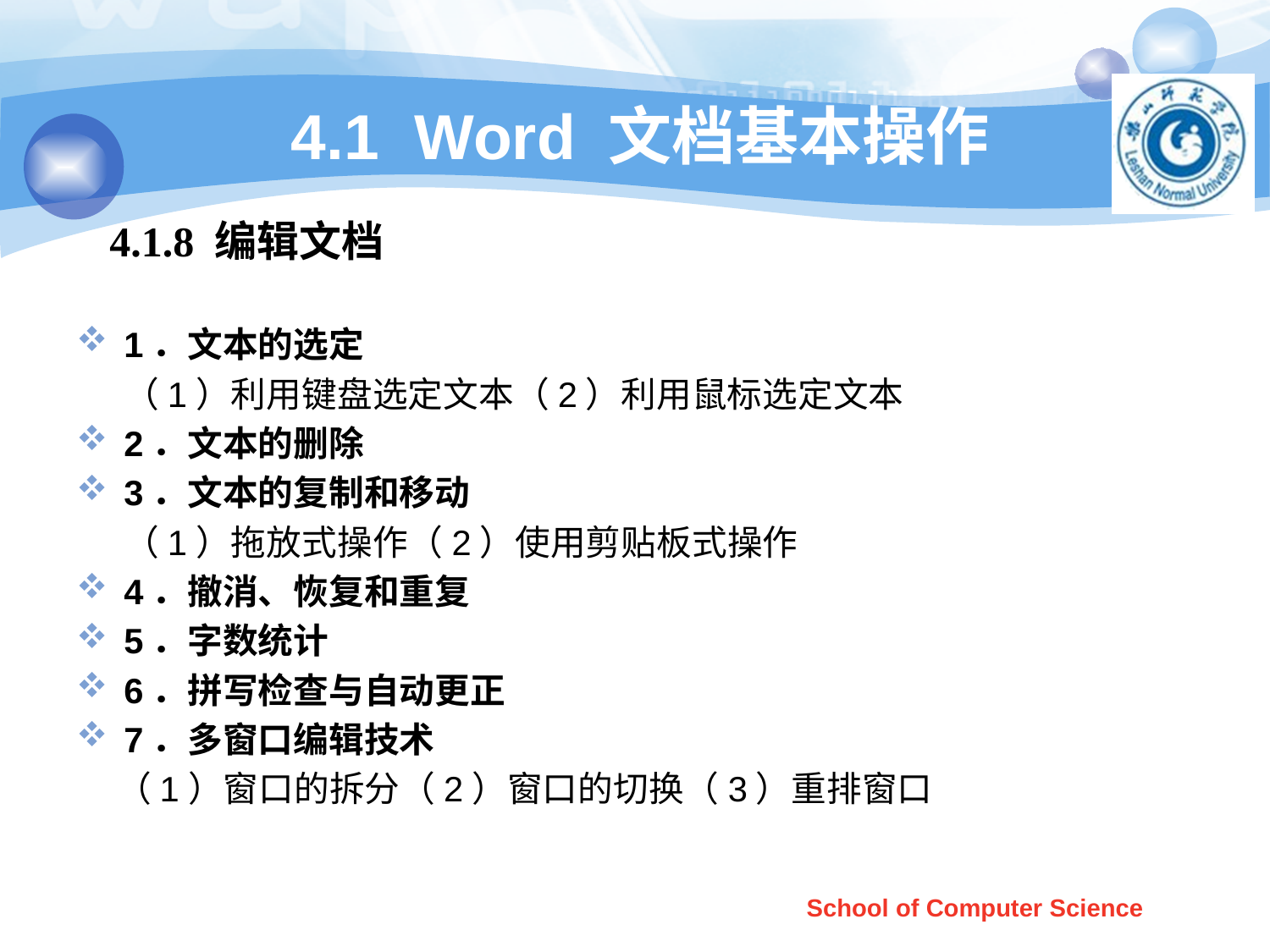

# 4.1  Word 文档基本操作
4.1.8 编辑文档
1．文本的选定
     （1）利用键盘选定文本（2）利用鼠标选定文本
2．文本的删除
3．文本的复制和移动
     （1）拖放式操作（2）使用剪贴板式操作
4．撤消、恢复和重复
5．字数统计
6．拼写检查与自动更正
7．多窗口编辑技术
    （1）窗口的拆分（2）窗口的切换（3）重排窗口

School of Computer Science